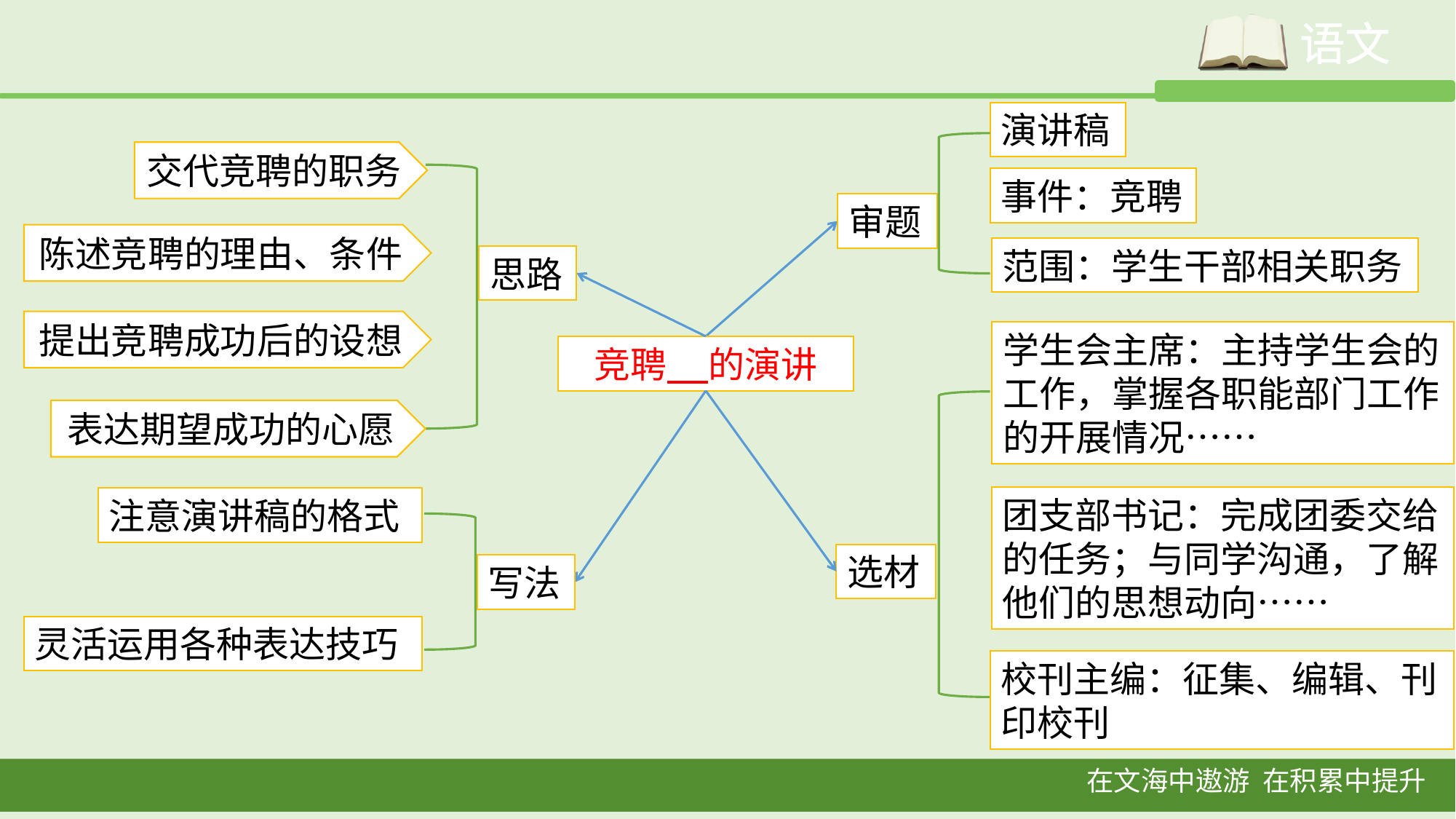

演讲稿

交代竞聘的职务

事件：竞聘
审题
陈述竞聘的理由、条件
范围：学生干部相关职务
思路
提出竞聘成功后的设想
学生会主席：主持学生会的工作，掌握各职能部门工作的开展情况……
竞聘     的演讲

表达期望成功的心愿
团支部书记：完成团委交给的任务；与同学沟通，了解他们的思想动向……
注意演讲稿的格式

选材
写法
灵活运用各种表达技巧
校刊主编：征集、编辑、刊印校刊